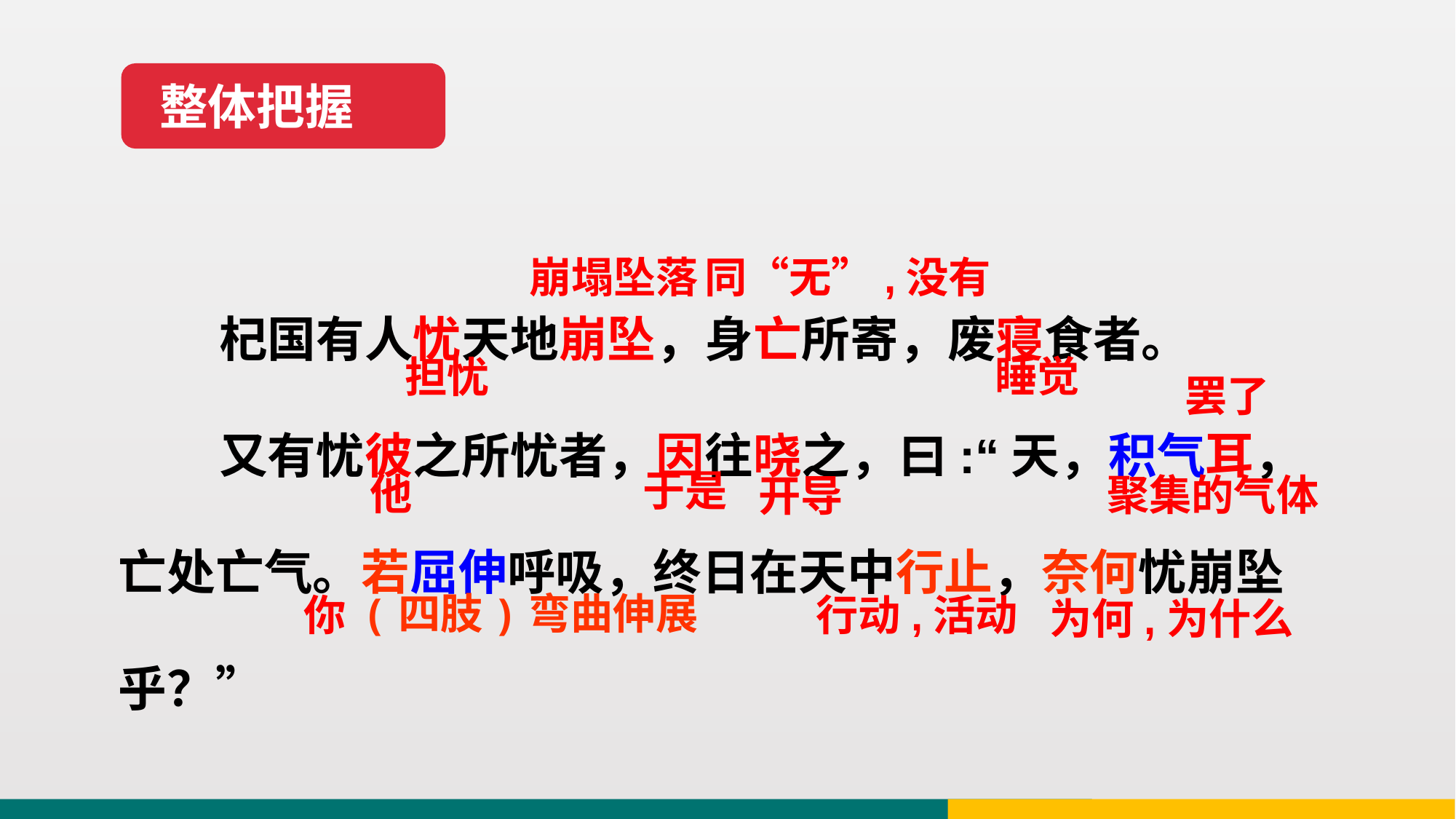

整体把握
同“无”,没有
崩塌坠落
        杞国有人忧天地崩坠，身亡所寄，废寝食者。
        又有忧彼之所忧者，因往晓之，曰:“天，积气耳，亡处亡气。若屈伸呼吸，终日在天中行止，奈何忧崩坠乎？”
睡觉
担忧
罢了
于是
他
聚集的气体
开导
(四肢)弯曲伸展
行动,活动
你
为何,为什么